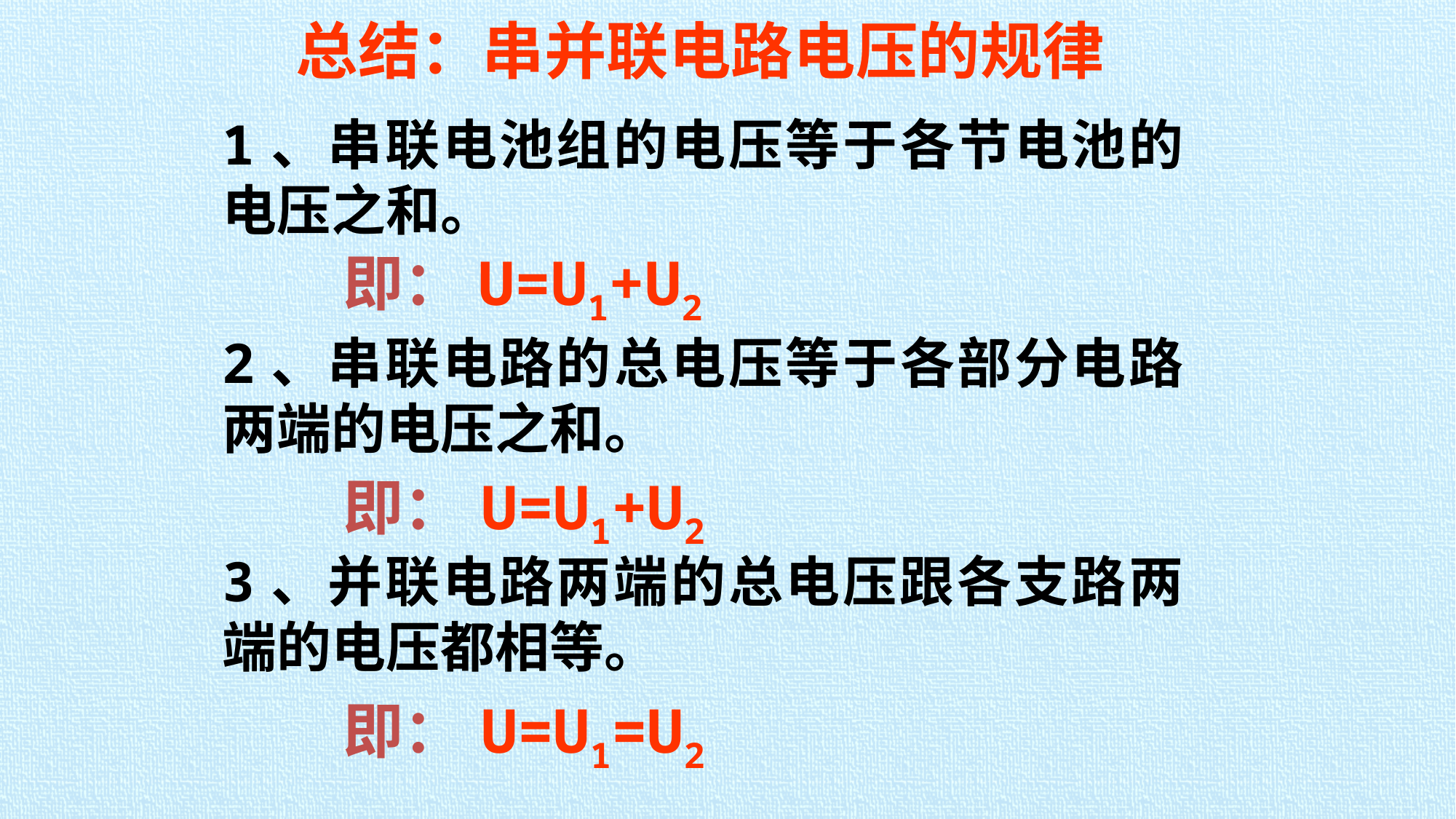

总结：串并联电路电压的规律
1、串联电池组的电压等于各节电池的电压之和。

2、串联电路的总电压等于各部分电路两端的电压之和。

3、并联电路两端的总电压跟各支路两端的电压都相等。
即：U=U1+U2
即： U=U1+U2
即： U=U1=U2